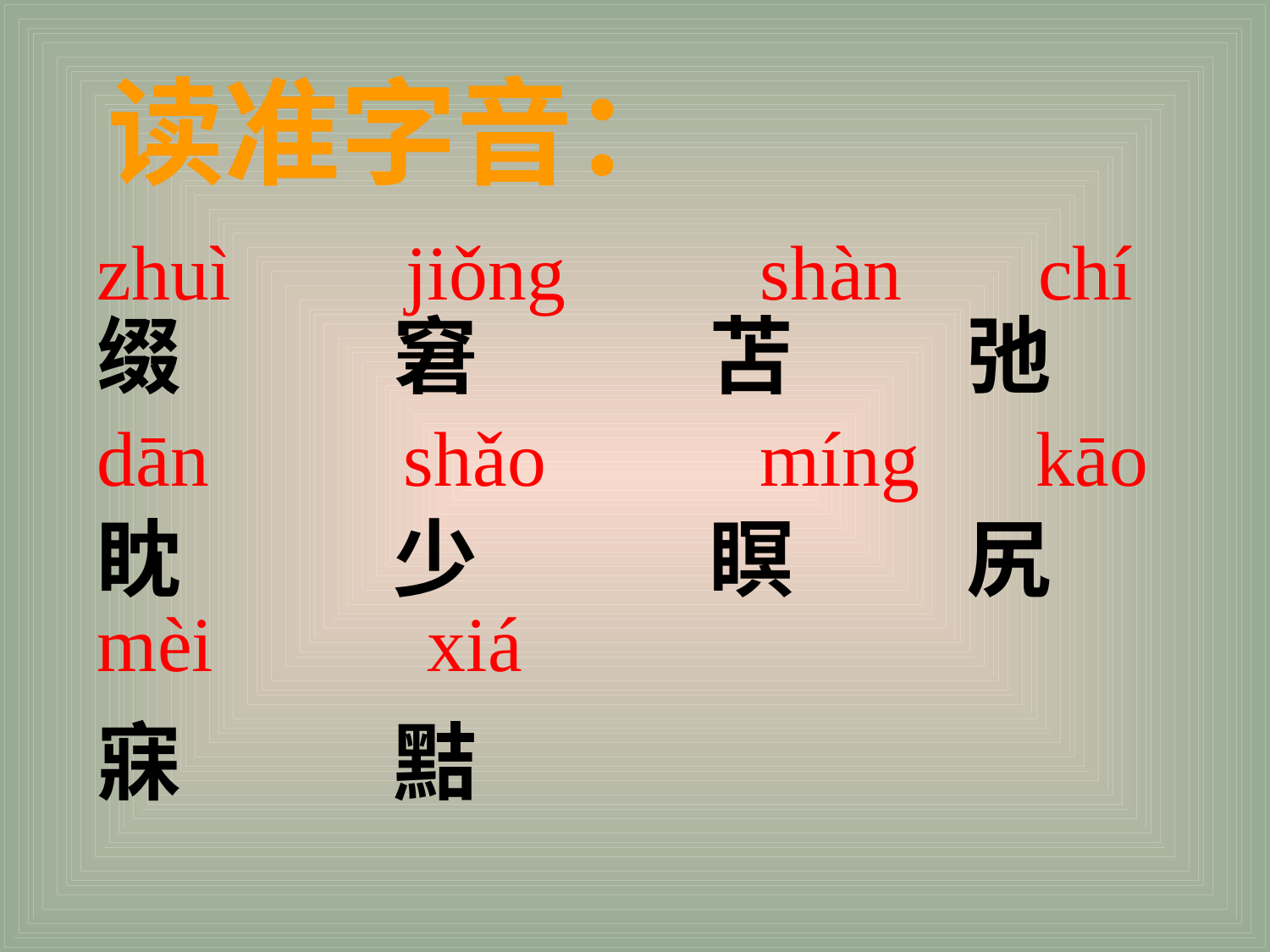

读准字音：

zhuì         jiǒng          shàn       chí

dān          shǎo           míng      kāo

mèi           xiá
缀           窘            苫         弛

眈           少            瞑         尻

寐           黠